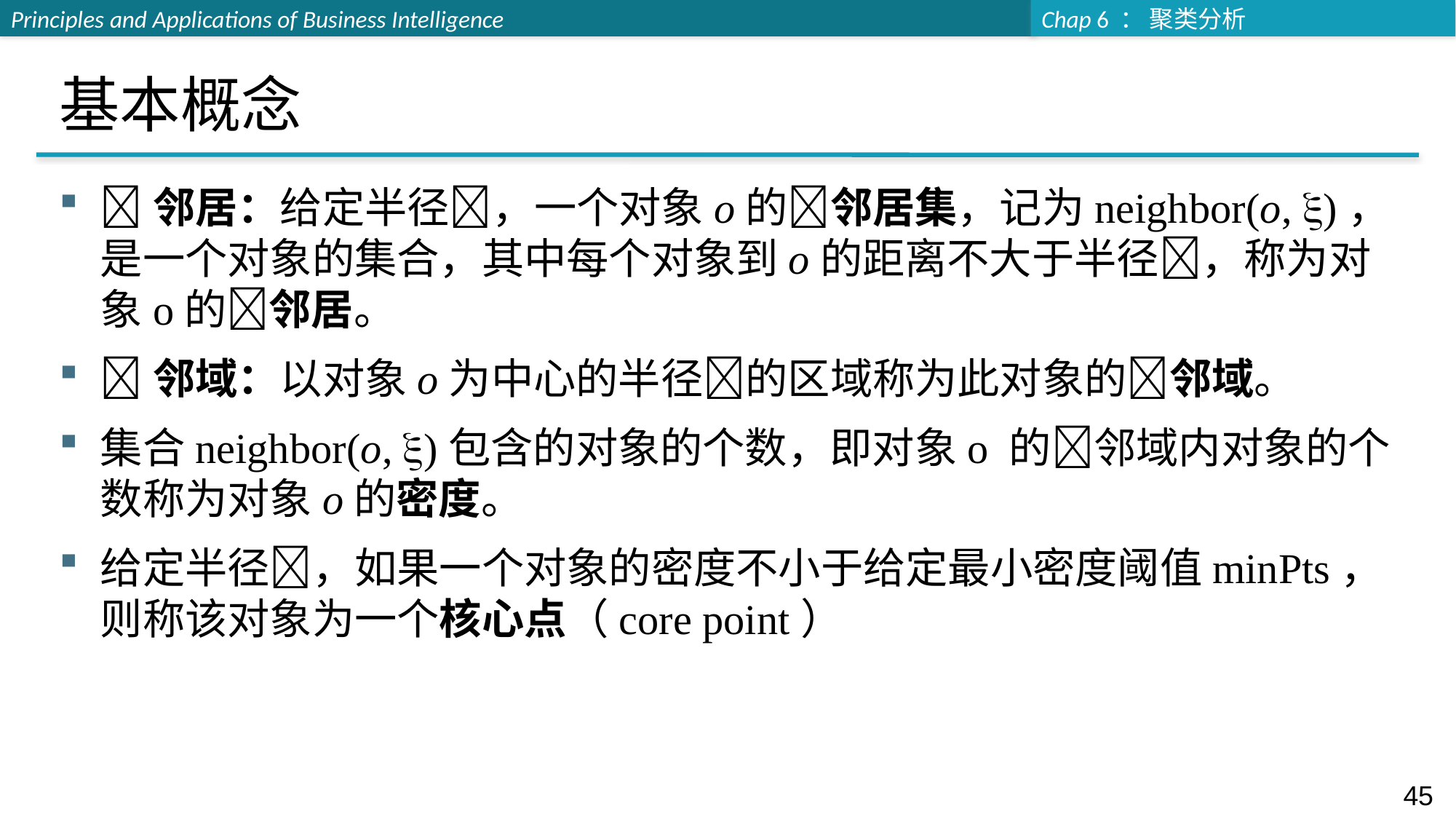

# 基本概念
ξ邻居：给定半径ξ，一个对象o的ξ邻居集，记为neighbor(o, ξ)，是一个对象的集合，其中每个对象到o的距离不大于半径ξ，称为对象o的ξ邻居。
ξ邻域：以对象o为中心的半径ξ的区域称为此对象的ξ邻域。
集合neighbor(o, ξ)包含的对象的个数，即对象o 的ξ邻域内对象的个数称为对象o的密度。
给定半径ξ，如果一个对象的密度不小于给定最小密度阈值minPts，则称该对象为一个核心点（core point）